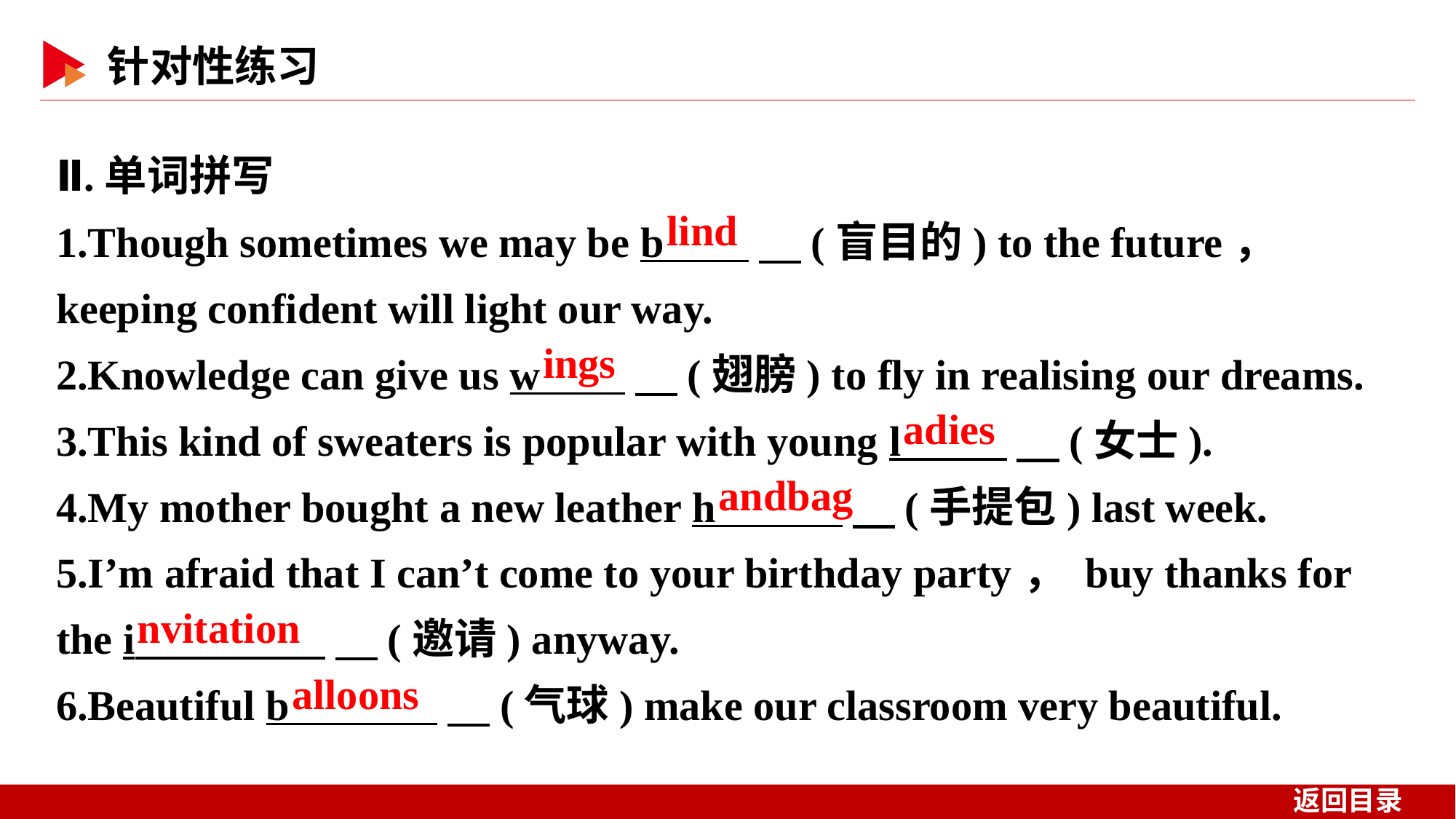

Ⅱ.单词拼写
1.Though sometimes we may be b        　(盲目的) to the future， keeping confident will light our way.
2.Knowledge can give us w        　(翅膀) to fly in realising our dreams.
3.This kind of sweaters is popular with young l          　(女士).
4.My mother bought a new leather h            　(手提包) last week.
5.I’m afraid that I can’t come to your birthday party， buy thanks for the i                  　(邀请) anyway.
6.Beautiful b              　(气球) make our classroom very beautiful.
lind
ings
adies
andbag
nvitation
alloons